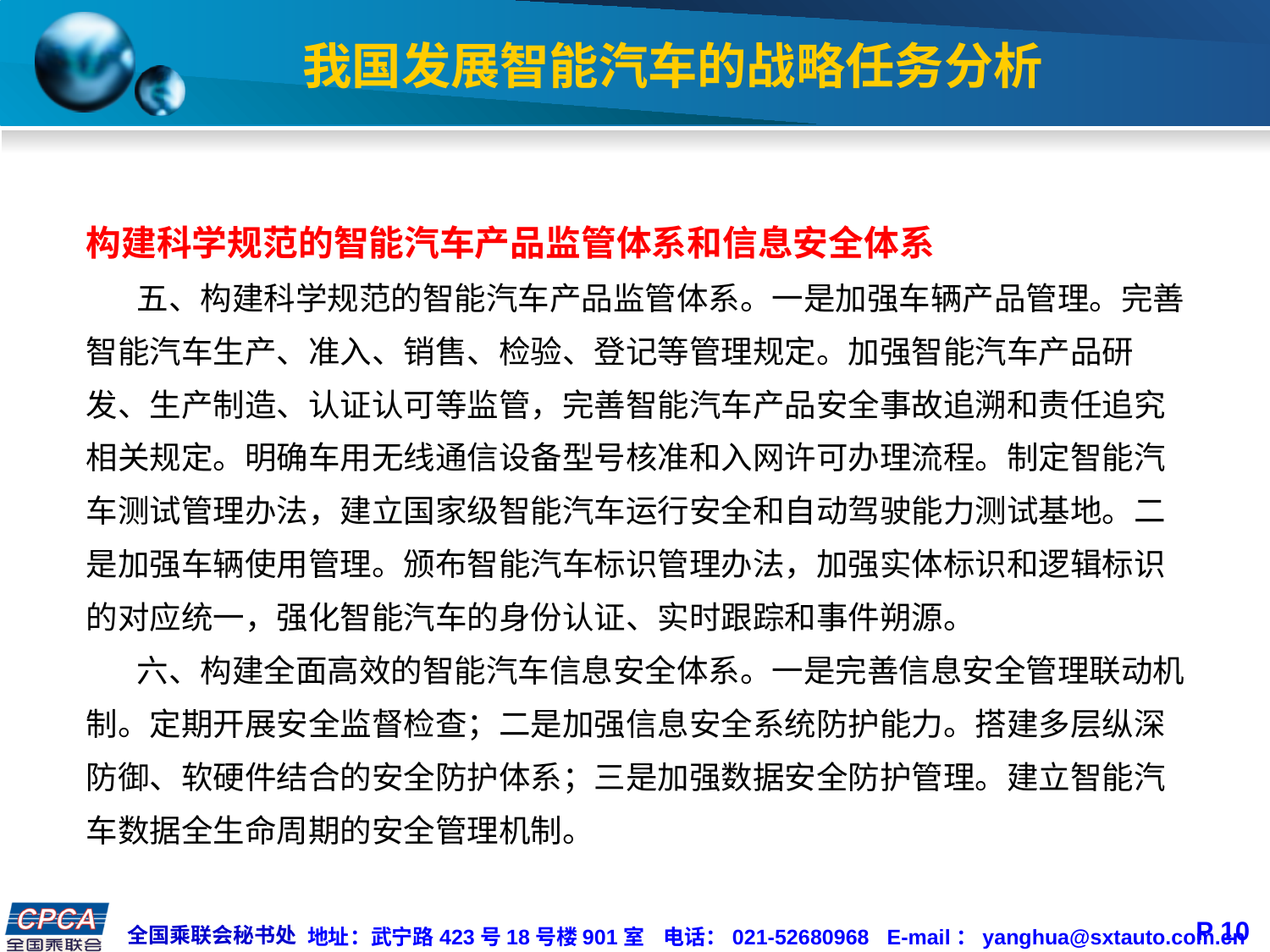

# 我国发展智能汽车的战略任务分析
构建科学规范的智能汽车产品监管体系和信息安全体系
      五、构建科学规范的智能汽车产品监管体系。一是加强车辆产品管理。完善智能汽车生产、准入、销售、检验、登记等管理规定。加强智能汽车产品研发、生产制造、认证认可等监管，完善智能汽车产品安全事故追溯和责任追究相关规定。明确车用无线通信设备型号核准和入网许可办理流程。制定智能汽车测试管理办法，建立国家级智能汽车运行安全和自动驾驶能力测试基地。二是加强车辆使用管理。颁布智能汽车标识管理办法，加强实体标识和逻辑标识的对应统一，强化智能汽车的身份认证、实时跟踪和事件朔源。
      六、构建全面高效的智能汽车信息安全体系。一是完善信息安全管理联动机制。定期开展安全监督检查；二是加强信息安全系统防护能力。搭建多层纵深防御、软硬件结合的安全防护体系；三是加强数据安全防护管理。建立智能汽车数据全生命周期的安全管理机制。